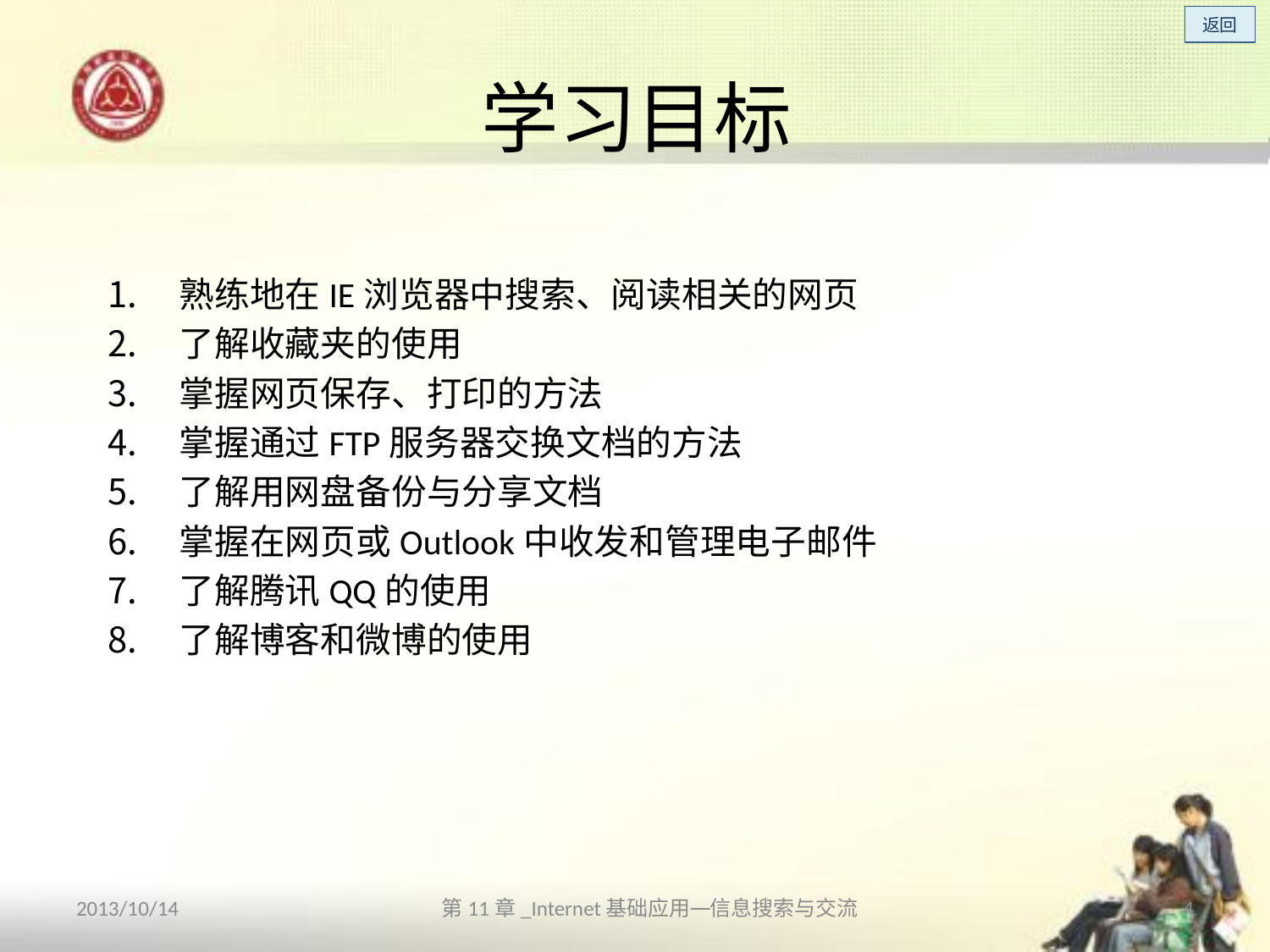

# 学习目标
熟练地在IE浏览器中搜索、阅读相关的网页
了解收藏夹的使用
掌握网页保存、打印的方法
掌握通过FTP服务器交换文档的方法
了解用网盘备份与分享文档
掌握在网页或Outlook中收发和管理电子邮件
了解腾讯QQ的使用
了解博客和微博的使用
第11章_Internet基础应用—信息搜索与交流
2013/10/14
4